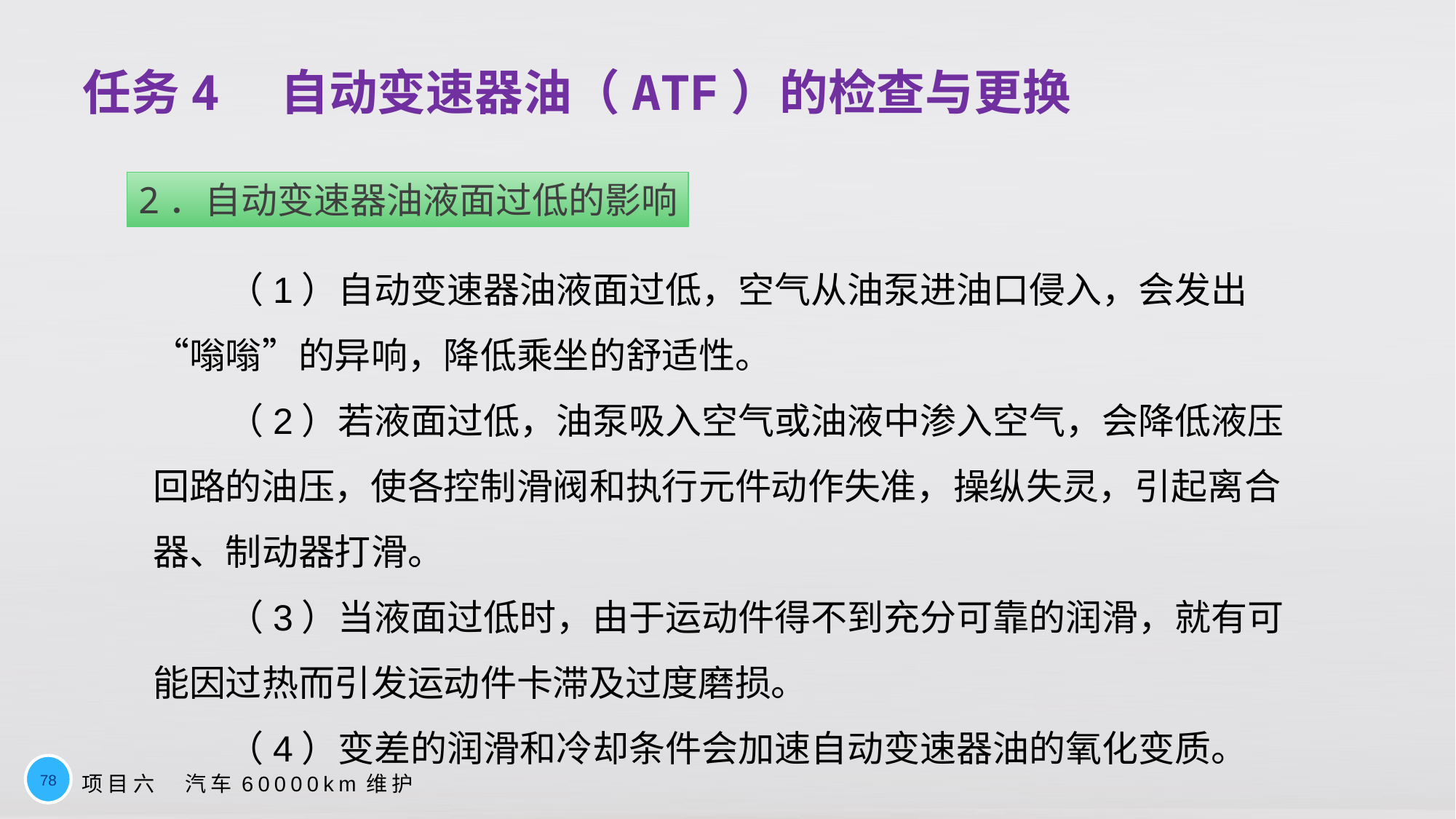

# 任务4　自动变速器油（ATF）的检查与更换
2．自动变速器油液面过低的影响
（1）自动变速器油液面过低，空气从油泵进油口侵入，会发出“嗡嗡”的异响，降低乘坐的舒适性。
（2）若液面过低，油泵吸入空气或油液中渗入空气，会降低液压回路的油压，使各控制滑阀和执行元件动作失准，操纵失灵，引起离合器、制动器打滑。
（3）当液面过低时，由于运动件得不到充分可靠的润滑，就有可能因过热而引发运动件卡滞及过度磨损。
（4）变差的润滑和冷却条件会加速自动变速器油的氧化变质。
78